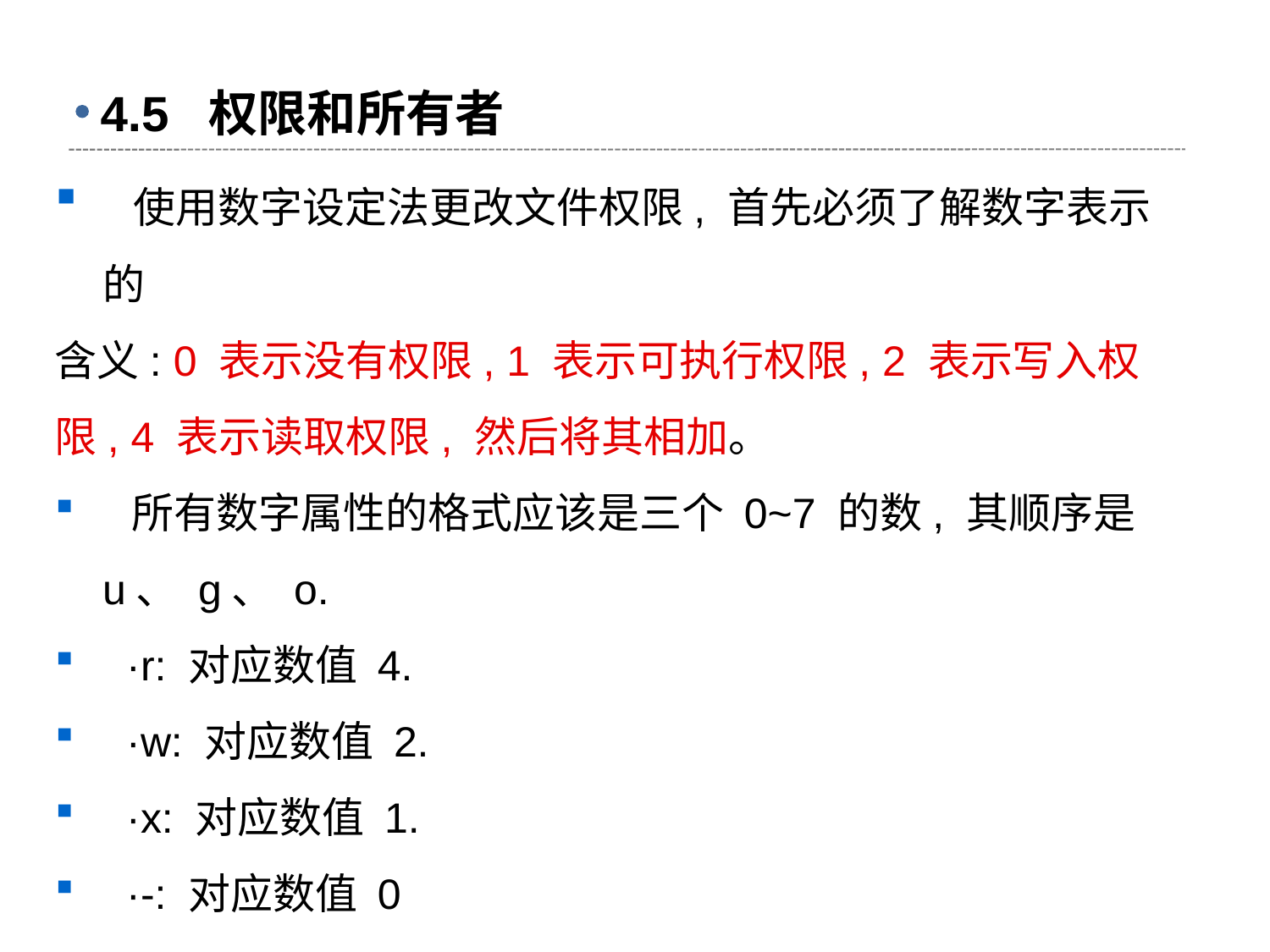

# 4.5  权限和所有者
  使用数字设定法更改文件权限, 首先必须了解数字表示的
含义: 0 表示没有权限, 1 表示可执行权限, 2 表示写入权限, 4 表示读取权限, 然后将其相加。
  所有数字属性的格式应该是三个 0~7 的数, 其顺序是 u、 g、 o.
  ·r: 对应数值 4.
  ·w: 对应数值 2.
  ·x: 对应数值 1.
  ·-: 对应数值 0